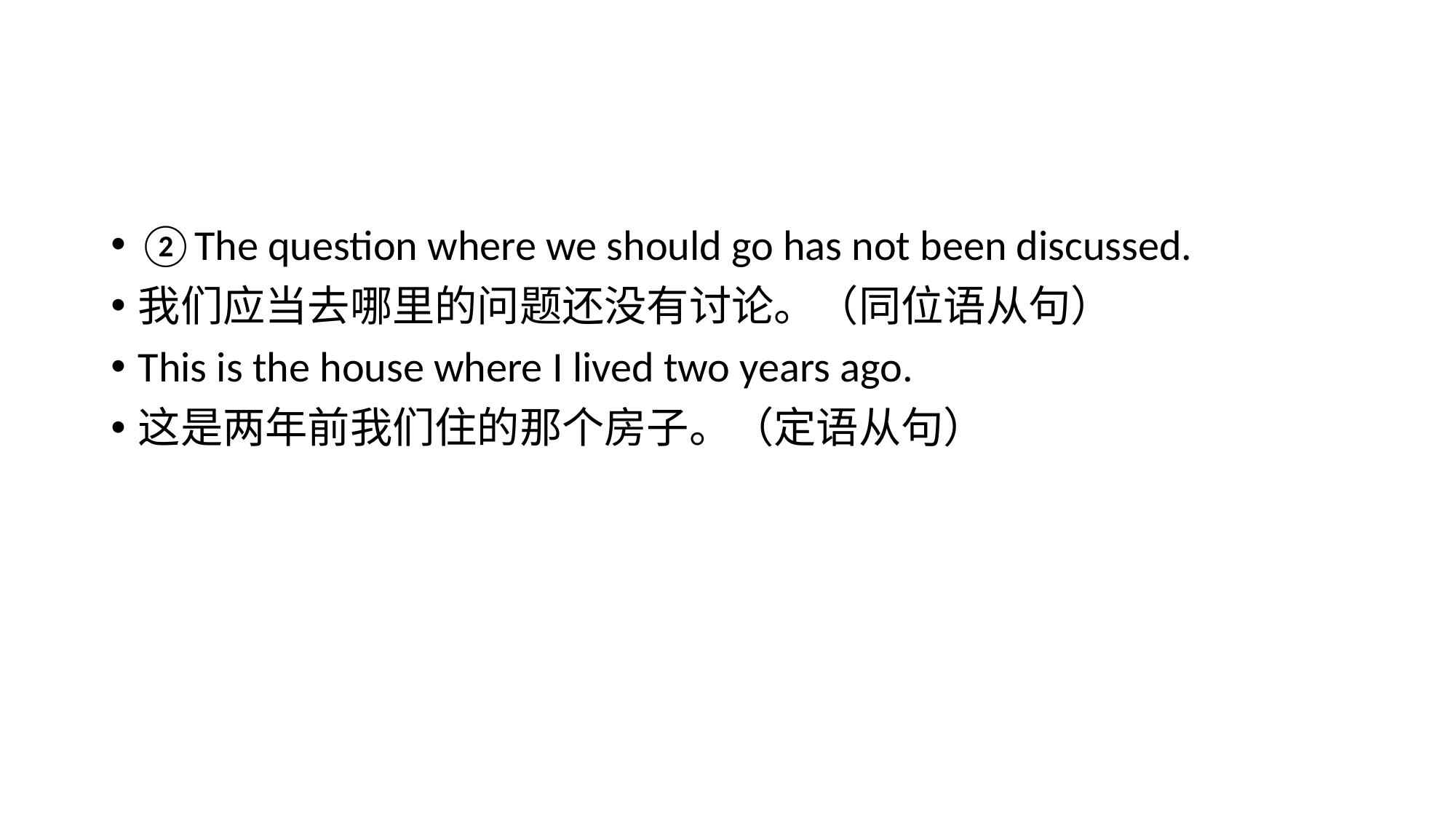

#
②The question where we should go has not been discussed.
我们应当去哪里的问题还没有讨论。（同位语从句）
This is the house where I lived two years ago.
这是两年前我们住的那个房子。（定语从句）